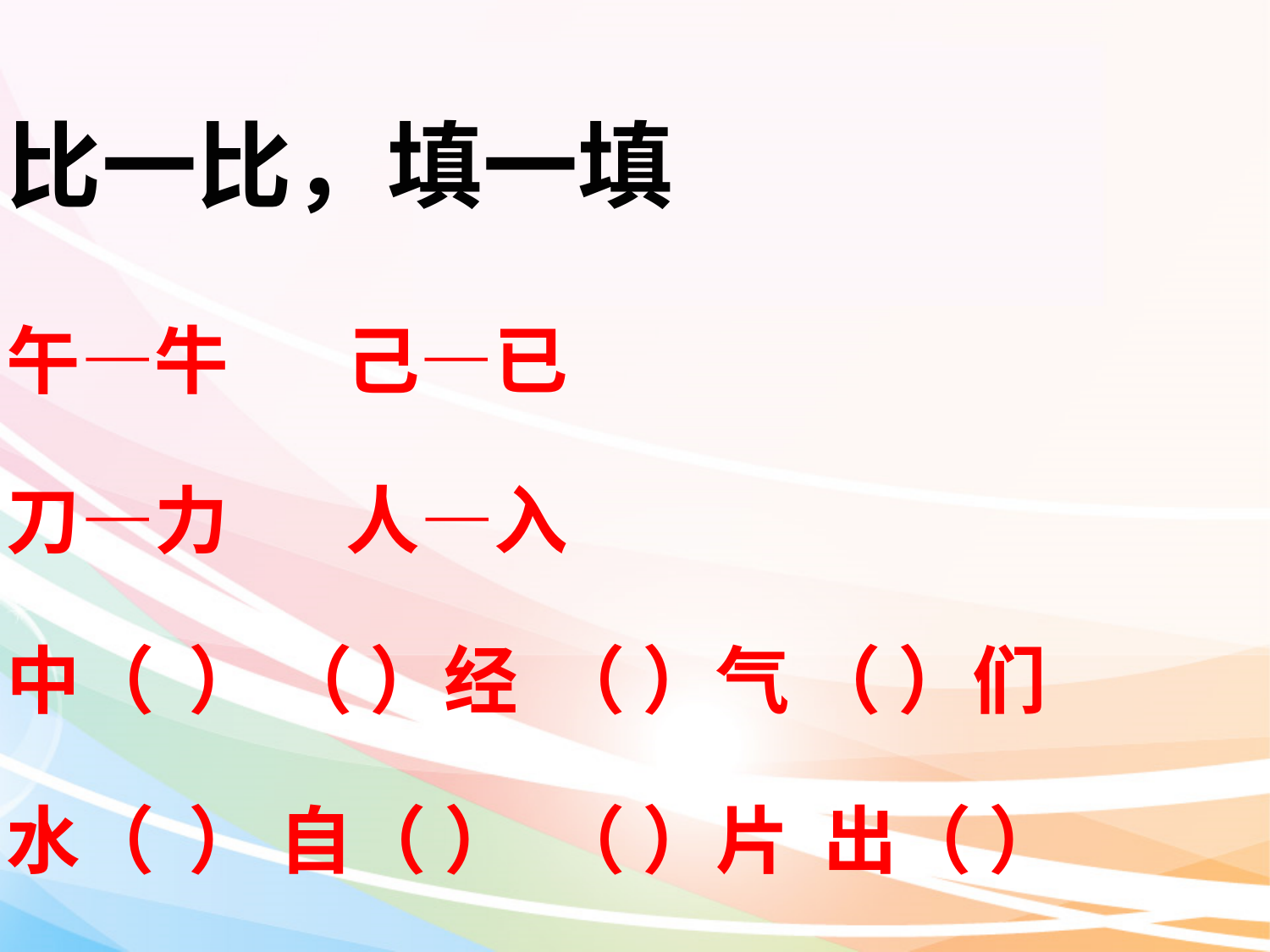

# 比一比，填一填 午—牛       己—已 刀—力       人—入 中（  ） （ ）经  （ ）气 （ ）们 水（  ） 自（ ）  （ ）片  出（ ）